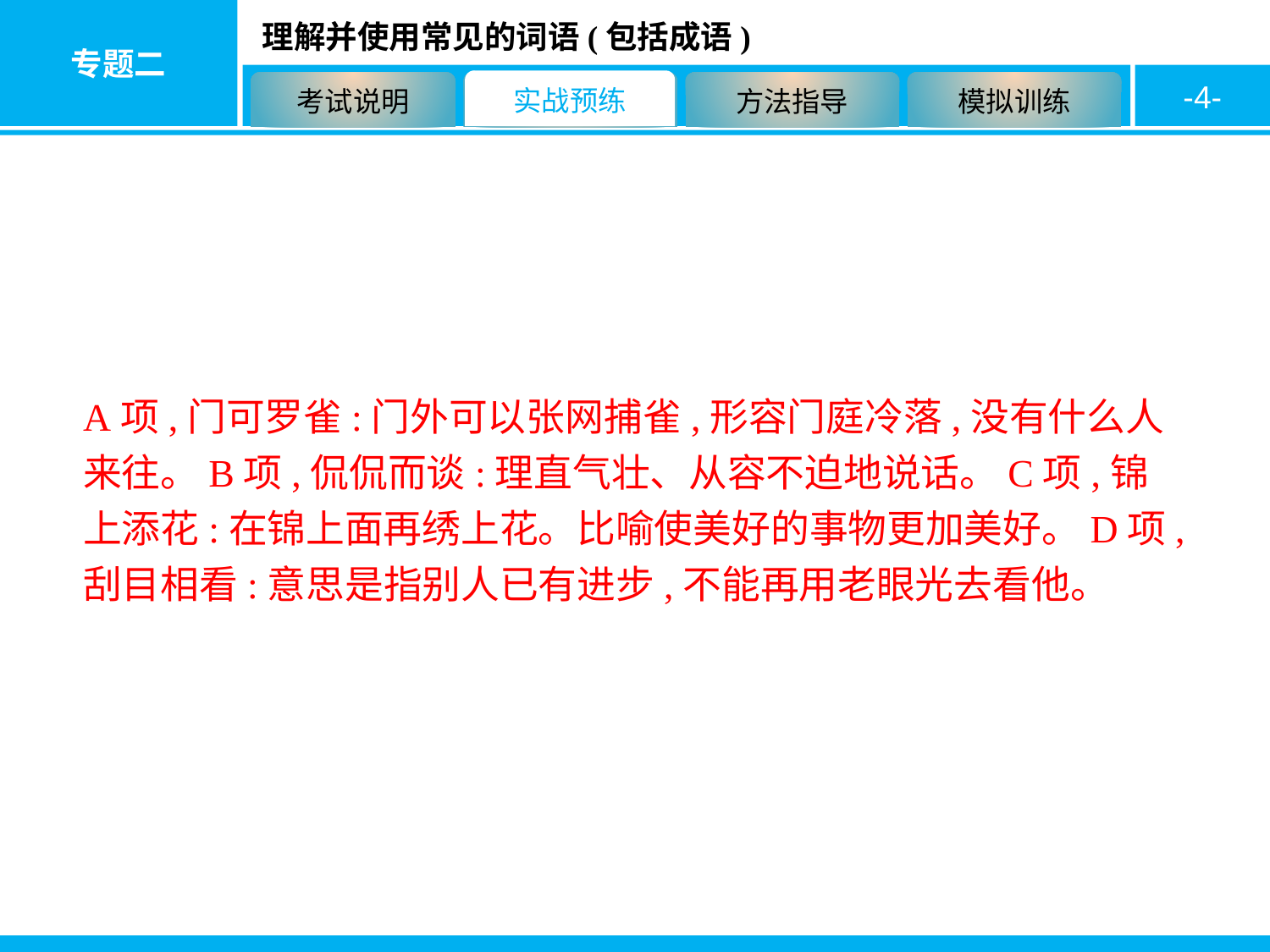

-4-
A项,门可罗雀:门外可以张网捕雀,形容门庭冷落,没有什么人来往。B项,侃侃而谈:理直气壮、从容不迫地说话。C项,锦上添花:在锦上面再绣上花。比喻使美好的事物更加美好。D项,刮目相看:意思是指别人已有进步,不能再用老眼光去看他。